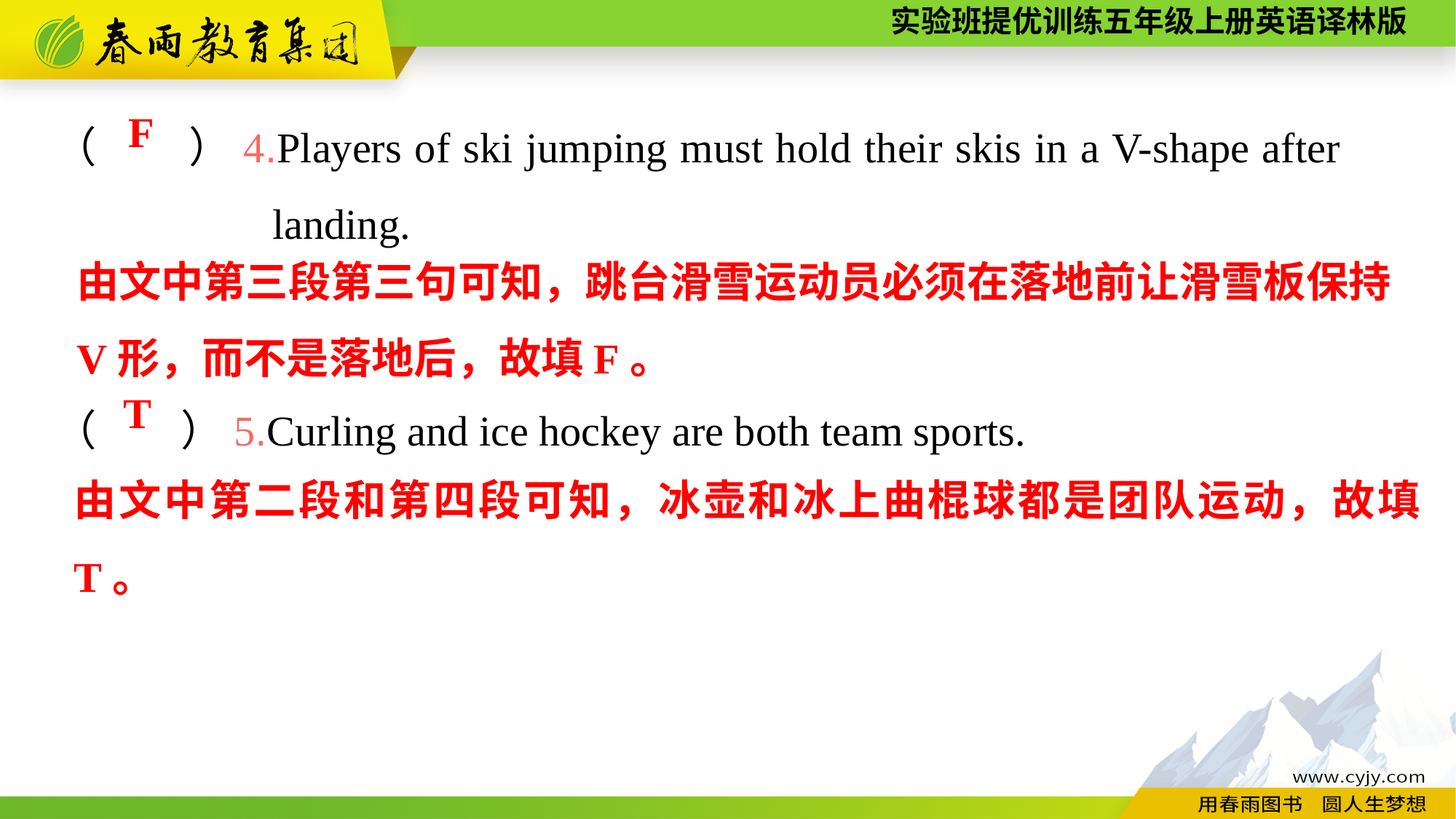

（　　）4.Players of ski jumping must hold their skis in a V-shape after 			landing.

（　　）5.Curling and ice hockey are both team sports.
F
由文中第三段第三句可知，跳台滑雪运动员必须在落地前让滑雪板保持V形，而不是落地后，故填F。
T
由文中第二段和第四段可知，冰壶和冰上曲棍球都是团队运动，故填T。